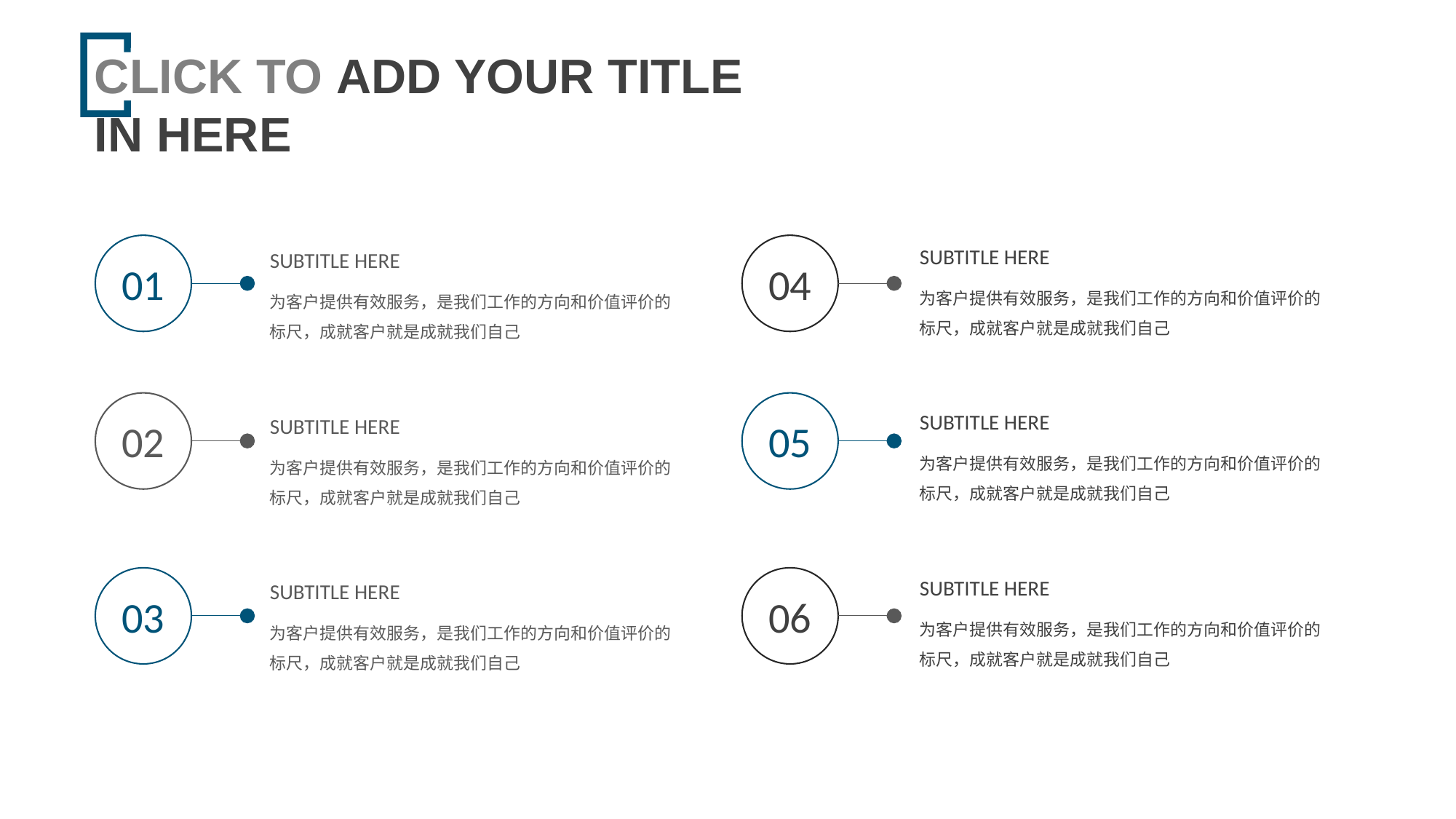

CLICK TO ADD YOUR TITLE IN HERE
e7d195523061f1c01ef2b70529884c179423570dbaad84926380ABC1F97BAEF0C8FC051856578EAB7874501A1FFE158C4981707381814BCC4D9A8E3554438DEE4FBCF5A5B4D2A8B0989AB57E8BAC65EB77E2D09FF131CC59EA9E4A9D8C5193CF33B4C665D9FFCB9FD5BF1978DE4ABAE5EDC832CC76654DC8A3C49933D22DDA1F036BB0B658159A33
01
04
SUBTITLE HERE
为客户提供有效服务，是我们工作的方向和价值评价的标尺，成就客户就是成就我们自己
SUBTITLE HERE
为客户提供有效服务，是我们工作的方向和价值评价的标尺，成就客户就是成就我们自己
02
05
SUBTITLE HERE
为客户提供有效服务，是我们工作的方向和价值评价的标尺，成就客户就是成就我们自己
SUBTITLE HERE
为客户提供有效服务，是我们工作的方向和价值评价的标尺，成就客户就是成就我们自己
03
06
SUBTITLE HERE
为客户提供有效服务，是我们工作的方向和价值评价的标尺，成就客户就是成就我们自己
SUBTITLE HERE
为客户提供有效服务，是我们工作的方向和价值评价的标尺，成就客户就是成就我们自己